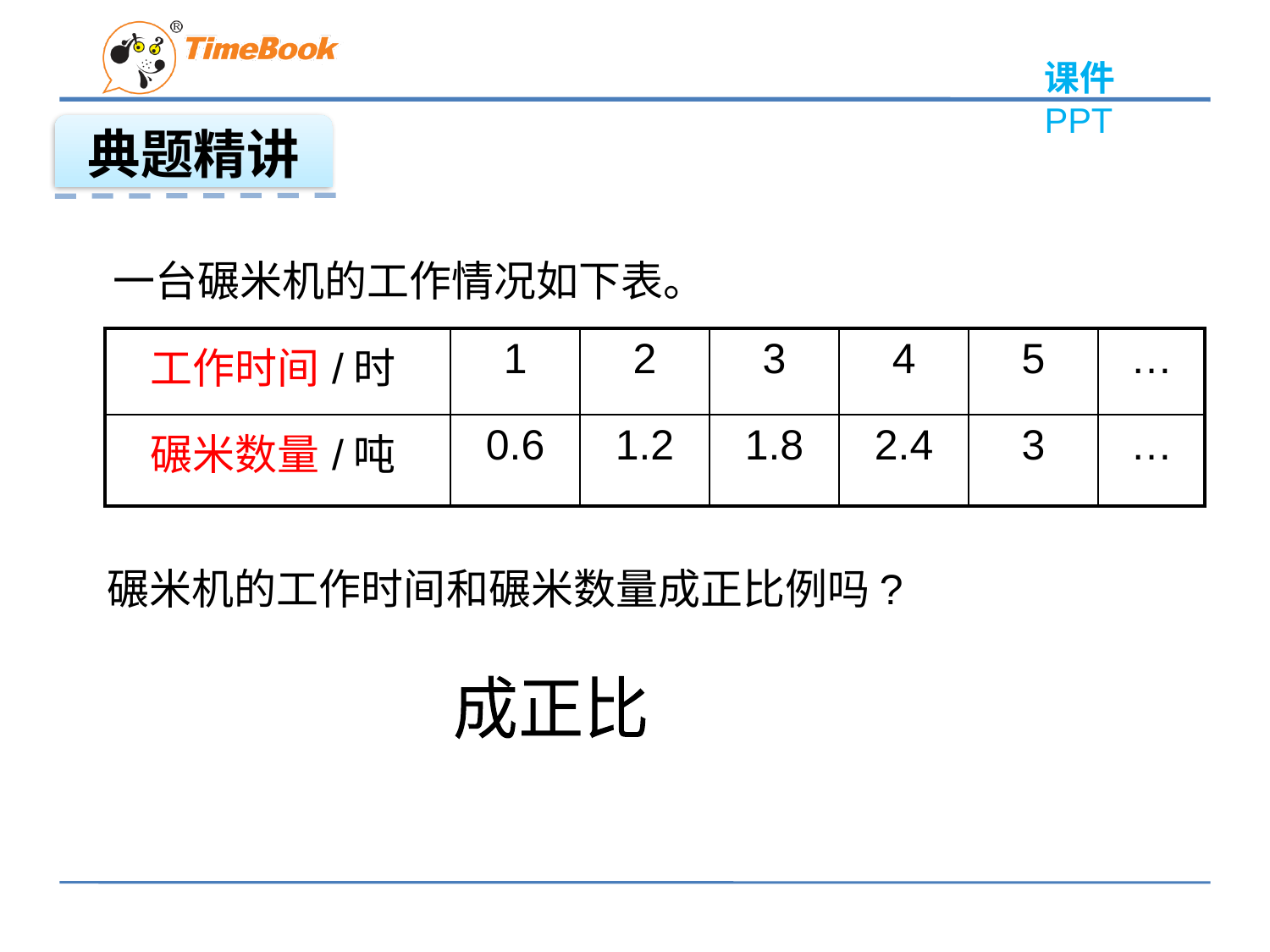

典题精讲
一台碾米机的工作情况如下表。
| 工作时间/时 | 1 | 2 | 3 | 4 | 5 | … |
| --- | --- | --- | --- | --- | --- | --- |
| 碾米数量/吨 | 0.6 | 1.2 | 1.8 | 2.4 | 3 | … |

碾米机的工作时间和碾米数量成正比例吗?
成正比